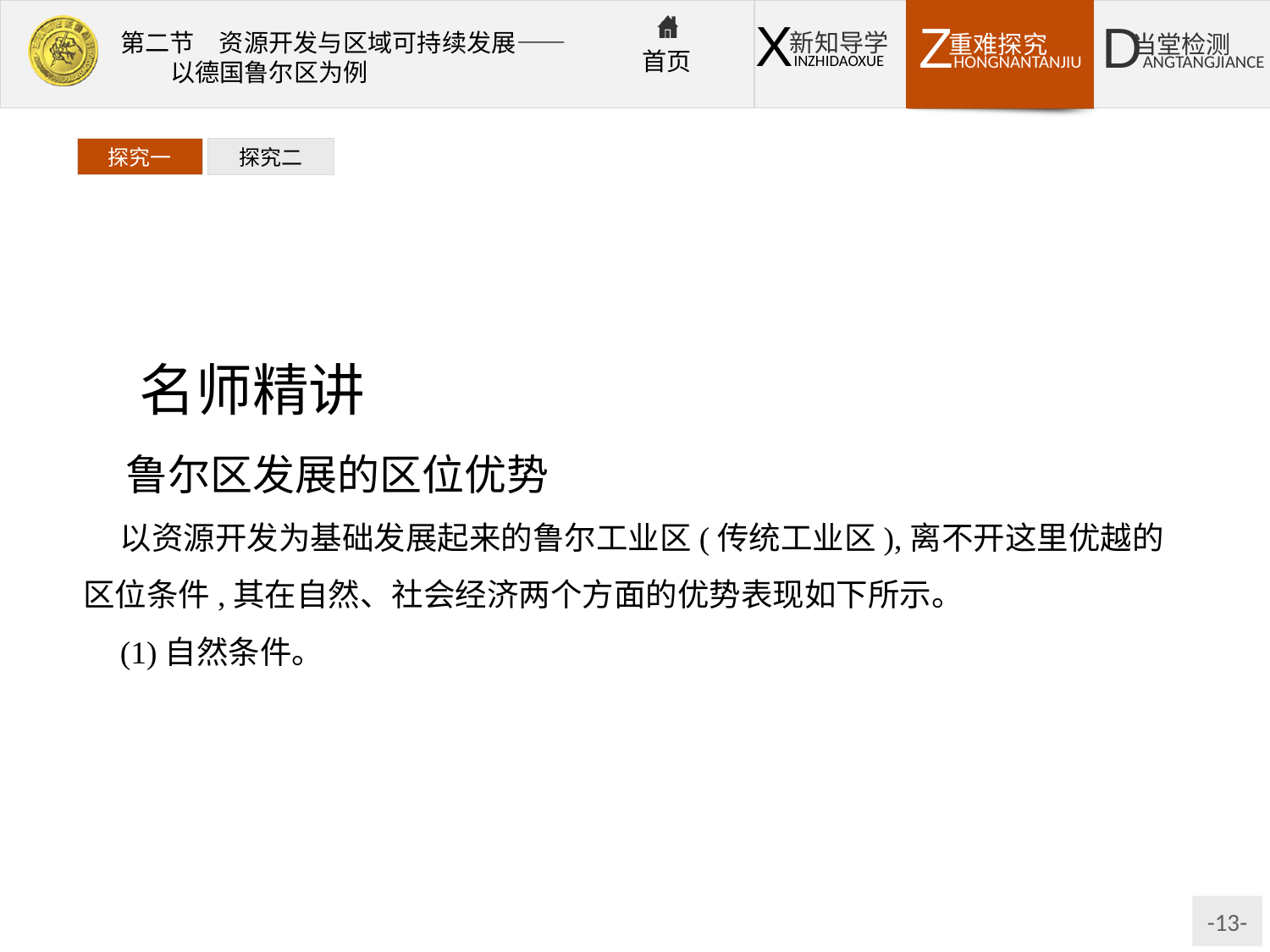

探究一
探究二
名师精讲
鲁尔区发展的区位优势
以资源开发为基础发展起来的鲁尔工业区(传统工业区),离不开这里优越的区位条件,其在自然、社会经济两个方面的优势表现如下所示。
(1)自然条件。